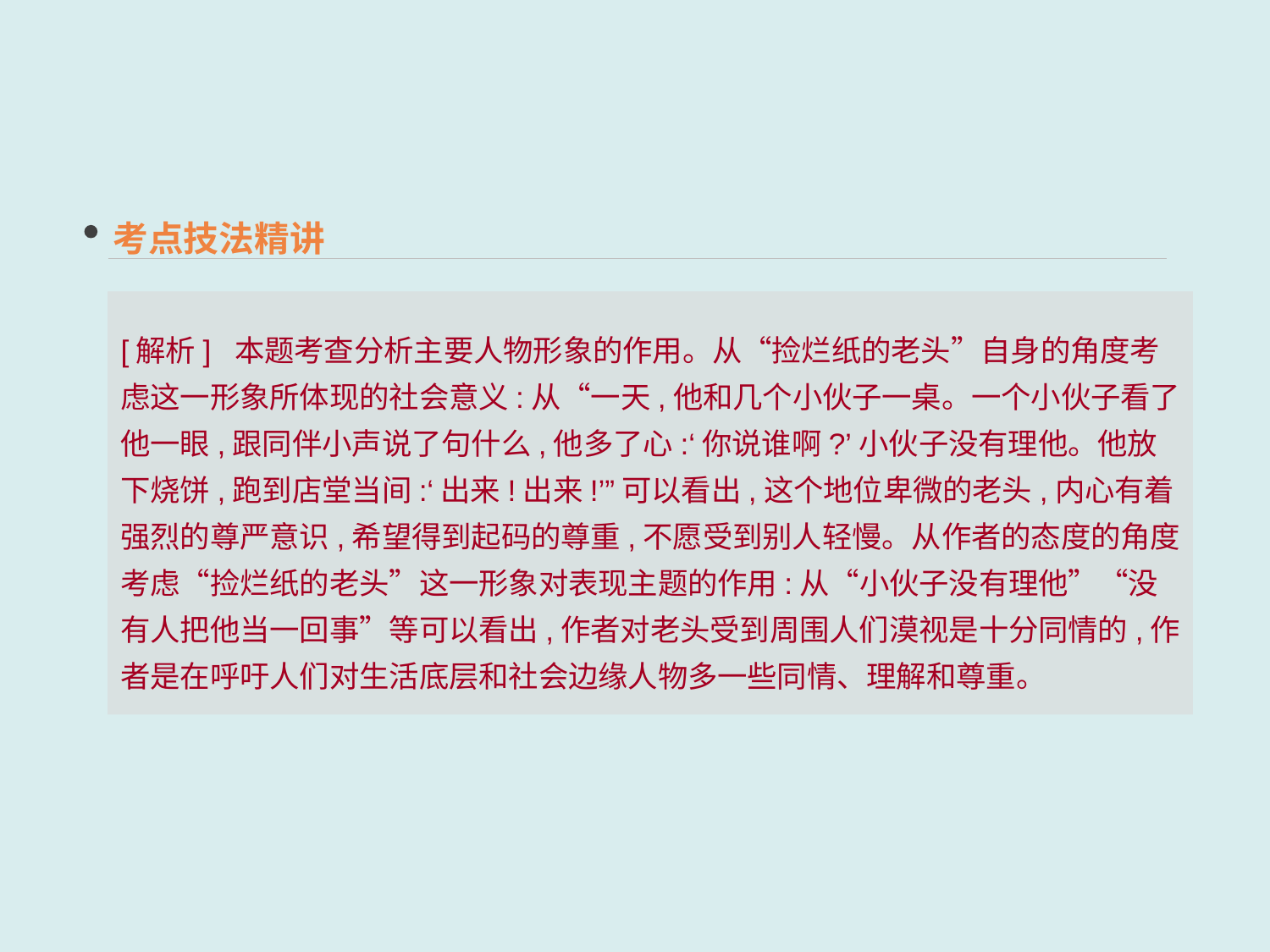

考点技法精讲

[解析]  本题考查分析主要人物形象的作用。从“捡烂纸的老头”自身的角度考虑这一形象所体现的社会意义:从“一天,他和几个小伙子一桌。一个小伙子看了他一眼,跟同伴小声说了句什么,他多了心:‘你说谁啊?’小伙子没有理他。他放下烧饼,跑到店堂当间:‘出来!出来!’”可以看出,这个地位卑微的老头,内心有着强烈的尊严意识,希望得到起码的尊重,不愿受到别人轻慢。从作者的态度的角度考虑“捡烂纸的老头”这一形象对表现主题的作用:从“小伙子没有理他”“没有人把他当一回事”等可以看出,作者对老头受到周围人们漠视是十分同情的,作者是在呼吁人们对生活底层和社会边缘人物多一些同情、理解和尊重。